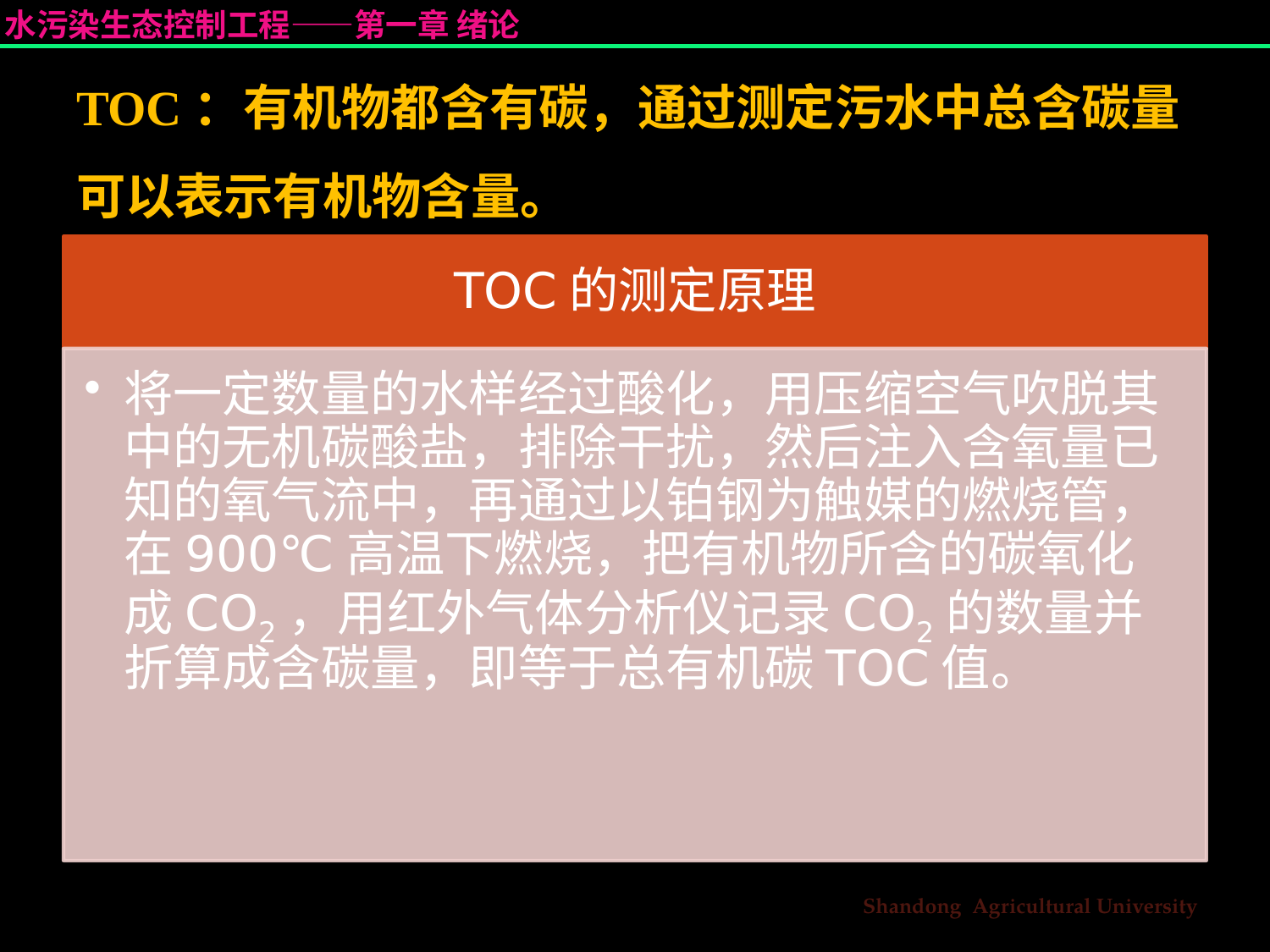

# TOC：有机物都含有碳，通过测定污水中总含碳量可以表示有机物含量。
TOC的测定原理
将一定数量的水样经过酸化，用压缩空气吹脱其中的无机碳酸盐，排除干扰，然后注入含氧量已知的氧气流中，再通过以铂钢为触媒的燃烧管，在900℃高温下燃烧，把有机物所含的碳氧化成CO2，用红外气体分析仪记录CO2的数量并折算成含碳量，即等于总有机碳TOC值。